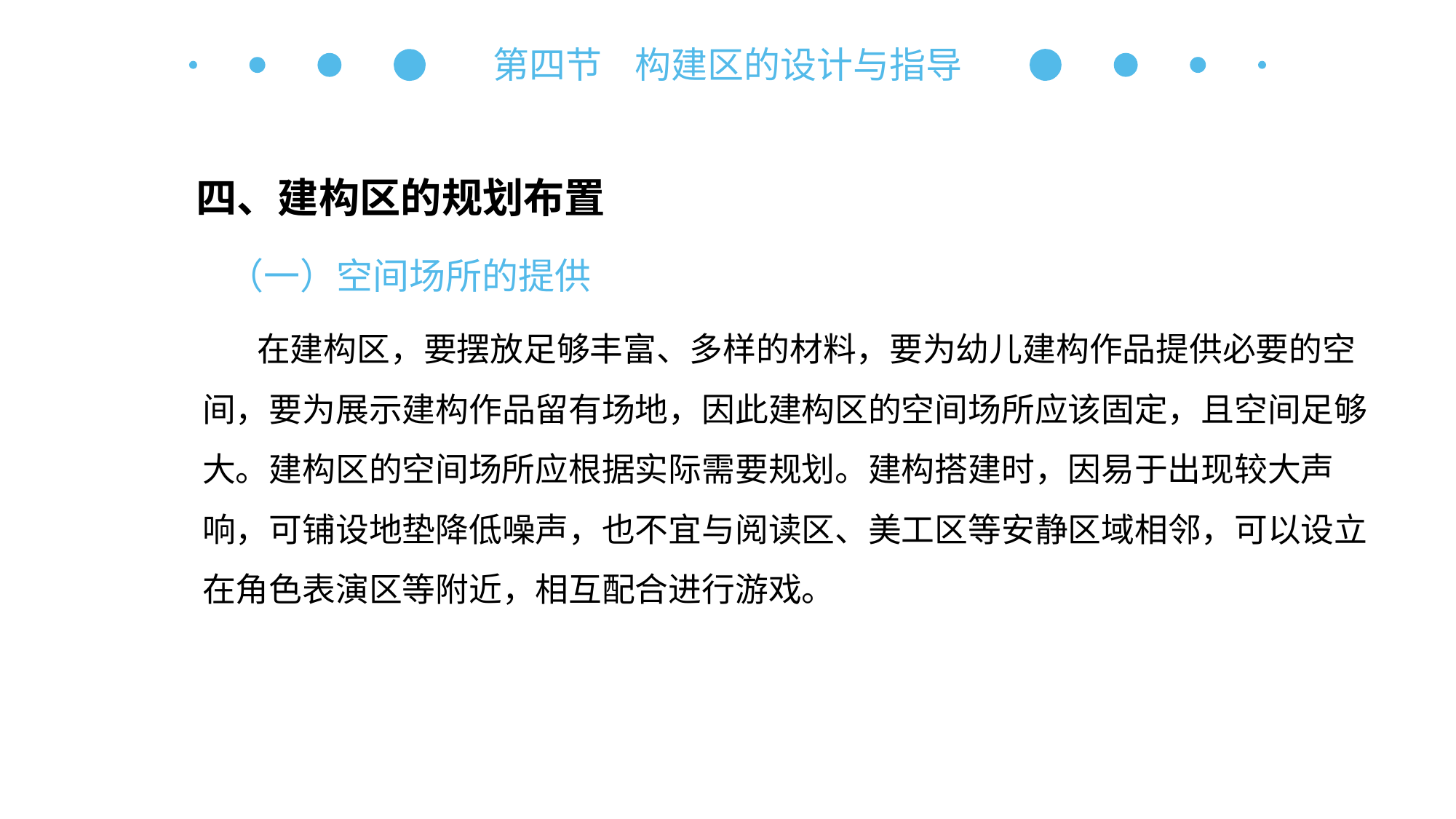

第四节    构建区的设计与指导

四、建构区的规划布置
（一）空间场所的提供
在建构区，要摆放足够丰富、多样的材料，要为幼儿建构作品提供必要的空间，要为展示建构作品留有场地，因此建构区的空间场所应该固定，且空间足够大。建构区的空间场所应根据实际需要规划。建构搭建时，因易于出现较大声响，可铺设地垫降低噪声，也不宜与阅读区、美工区等安静区域相邻，可以设立在角色表演区等附近，相互配合进行游戏。